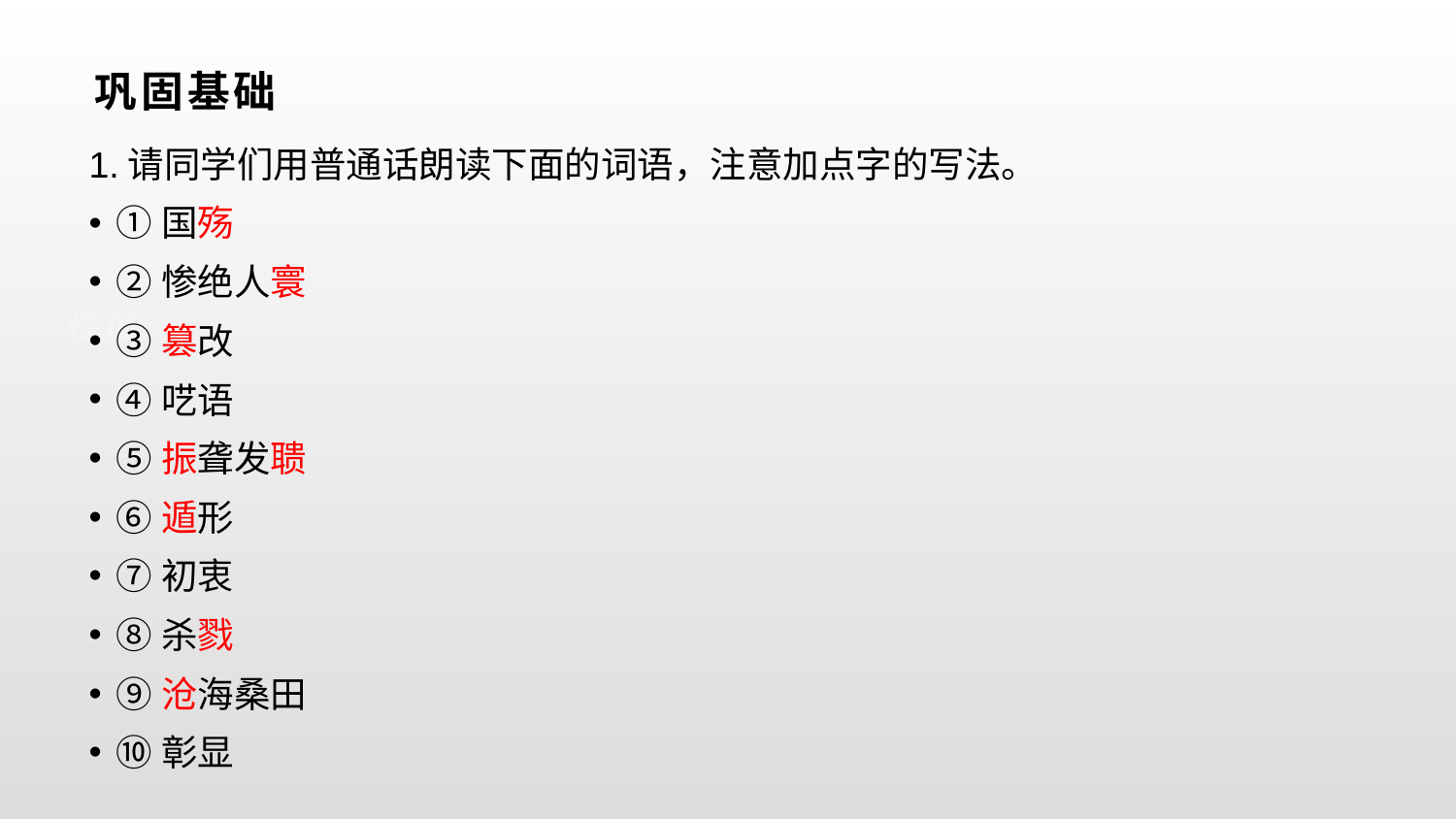

# 巩固基础
1.请同学们用普通话朗读下面的词语，注意加点字的写法。
①国殇
②惨绝人寰
③篡改
④呓语
⑤振聋发聩
⑥遁形
⑦初衷
⑧杀戮
⑨沧海桑田
⑩彰显